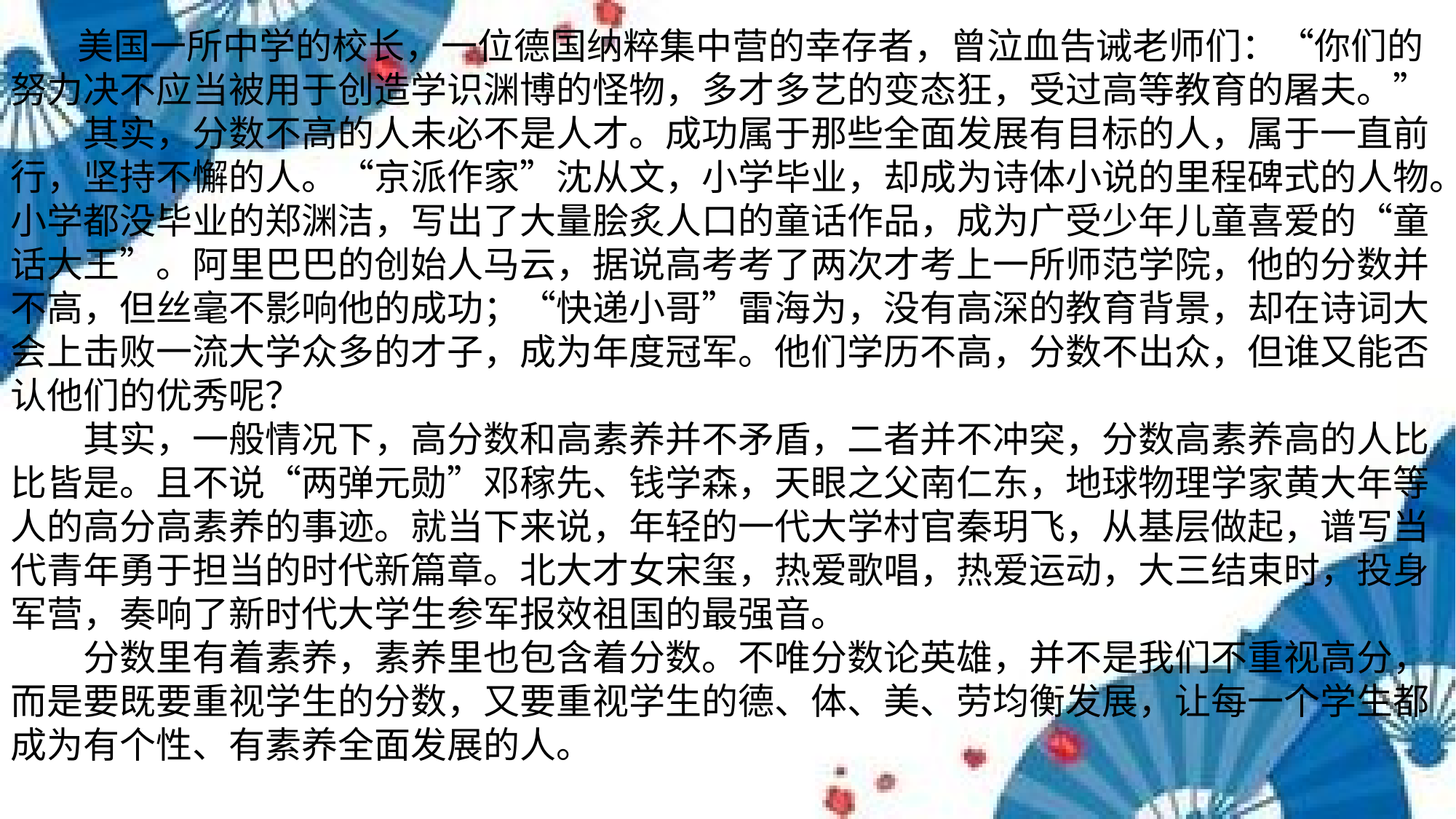

美国一所中学的校长，一位德国纳粹集中营的幸存者，曾泣血告诫老师们：“你们的努力决不应当被用于创造学识渊博的怪物，多才多艺的变态狂，受过高等教育的屠夫。”
　　其实，分数不高的人未必不是人才。成功属于那些全面发展有目标的人，属于一直前行，坚持不懈的人。“京派作家”沈从文，小学毕业，却成为诗体小说的里程碑式的人物。小学都没毕业的郑渊洁，写出了大量脍炙人口的童话作品，成为广受少年儿童喜爱的“童话大王”。阿里巴巴的创始人马云，据说高考考了两次才考上一所师范学院，他的分数并不高，但丝毫不影响他的成功；“快递小哥”雷海为，没有高深的教育背景，却在诗词大会上击败一流大学众多的才子，成为年度冠军。他们学历不高，分数不出众，但谁又能否认他们的优秀呢？
　　其实，一般情况下，高分数和高素养并不矛盾，二者并不冲突，分数高素养高的人比比皆是。且不说“两弹元勋”邓稼先、钱学森，天眼之父南仁东，地球物理学家黄大年等人的高分高素养的事迹。就当下来说，年轻的一代大学村官秦玥飞，从基层做起，谱写当代青年勇于担当的时代新篇章。北大才女宋玺，热爱歌唱，热爱运动，大三结束时，投身军营，奏响了新时代大学生参军报效祖国的最强音。
　　分数里有着素养，素养里也包含着分数。不唯分数论英雄，并不是我们不重视高分，而是要既要重视学生的分数，又要重视学生的德、体、美、劳均衡发展，让每一个学生都成为有个性、有素养全面发展的人。